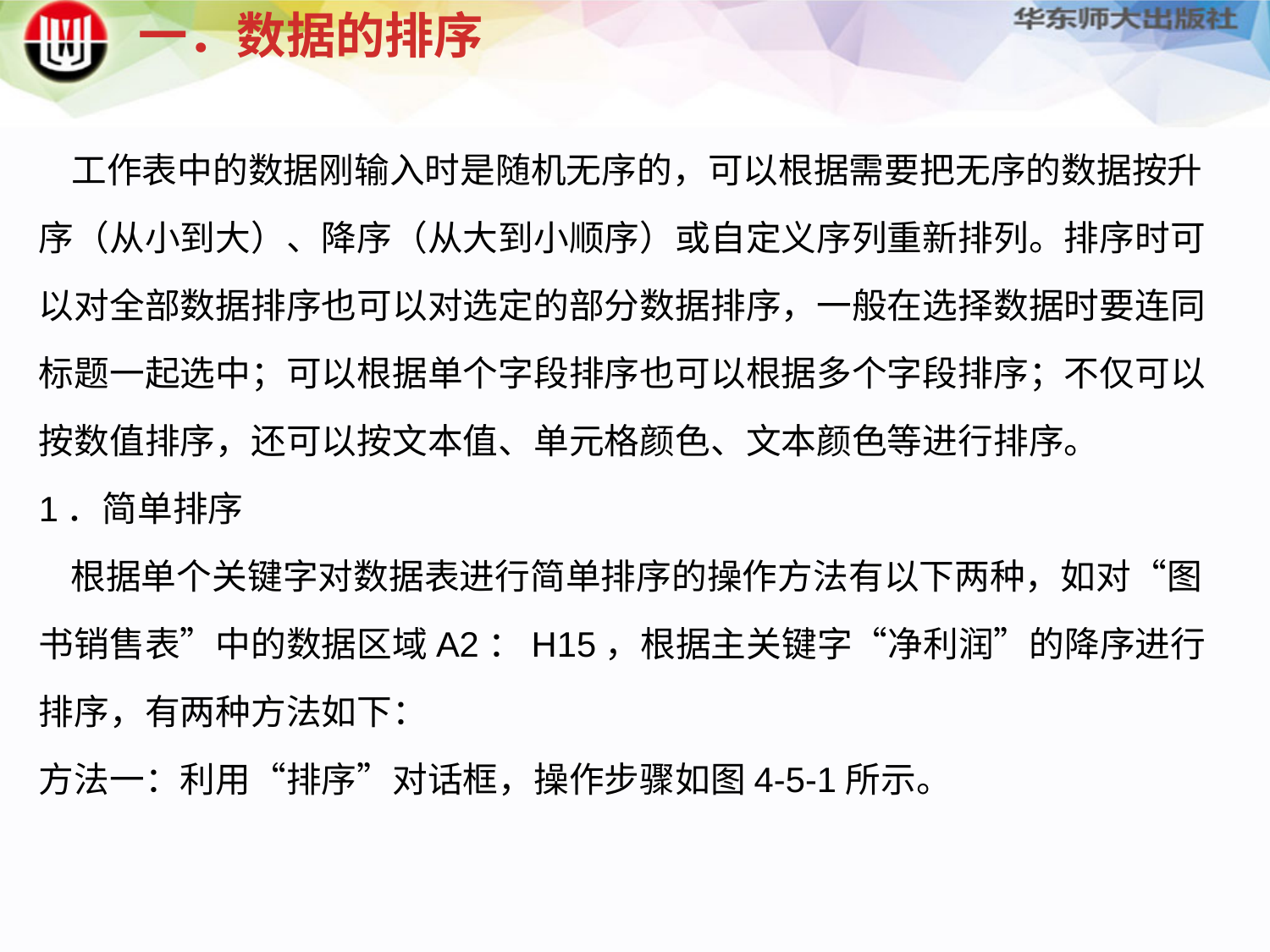

一．数据的排序
   工作表中的数据刚输入时是随机无序的，可以根据需要把无序的数据按升序（从小到大）、降序（从大到小顺序）或自定义序列重新排列。排序时可以对全部数据排序也可以对选定的部分数据排序，一般在选择数据时要连同标题一起选中；可以根据单个字段排序也可以根据多个字段排序；不仅可以按数值排序，还可以按文本值、单元格颜色、文本颜色等进行排序。
1．简单排序
   根据单个关键字对数据表进行简单排序的操作方法有以下两种，如对“图书销售表”中的数据区域A2：H15，根据主关键字“净利润”的降序进行排序，有两种方法如下：
方法一：利用“排序”对话框，操作步骤如图4-5-1所示。